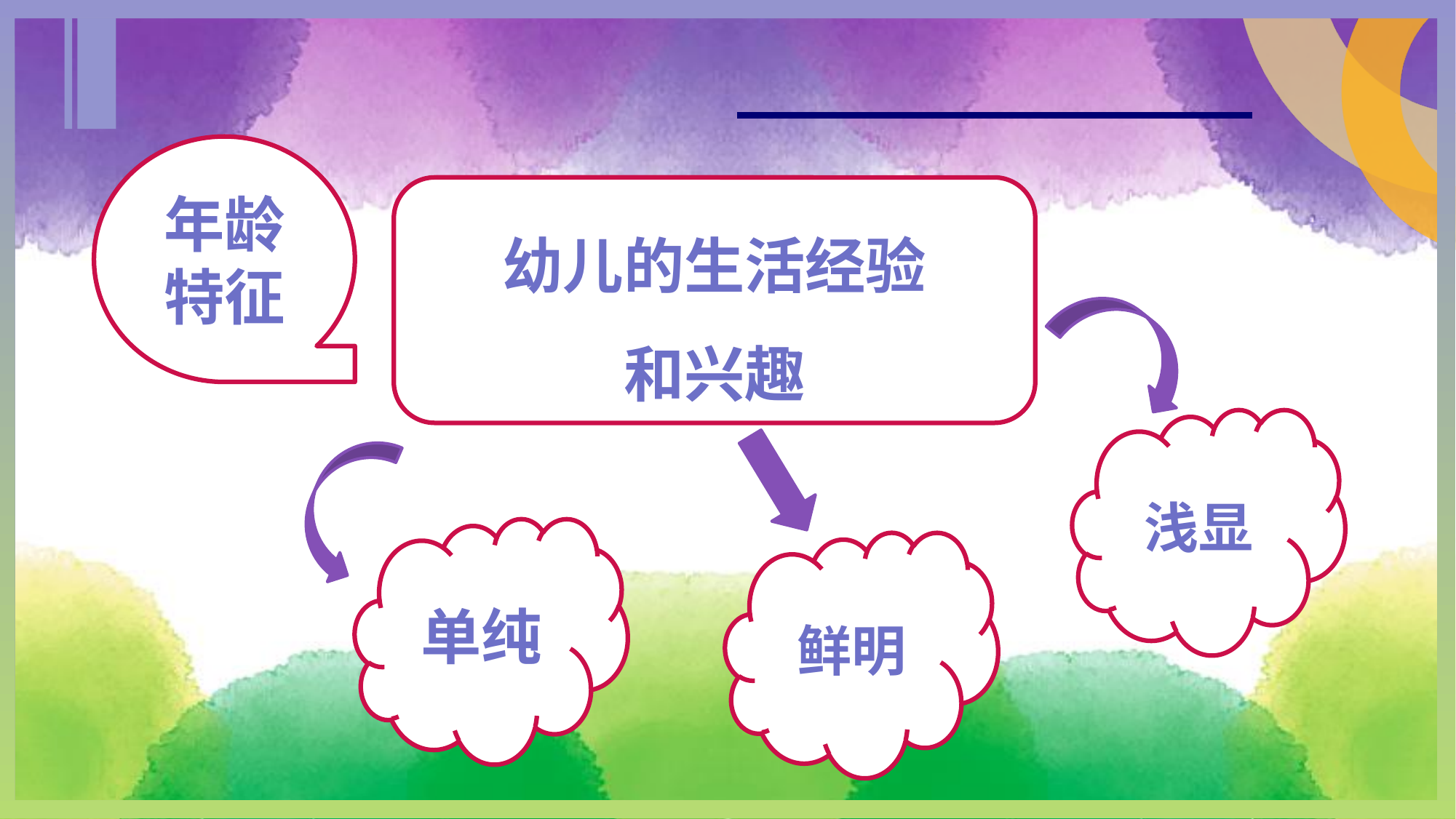

年龄
特征
幼儿的生活经验
和兴趣

浅显

单纯
鲜明